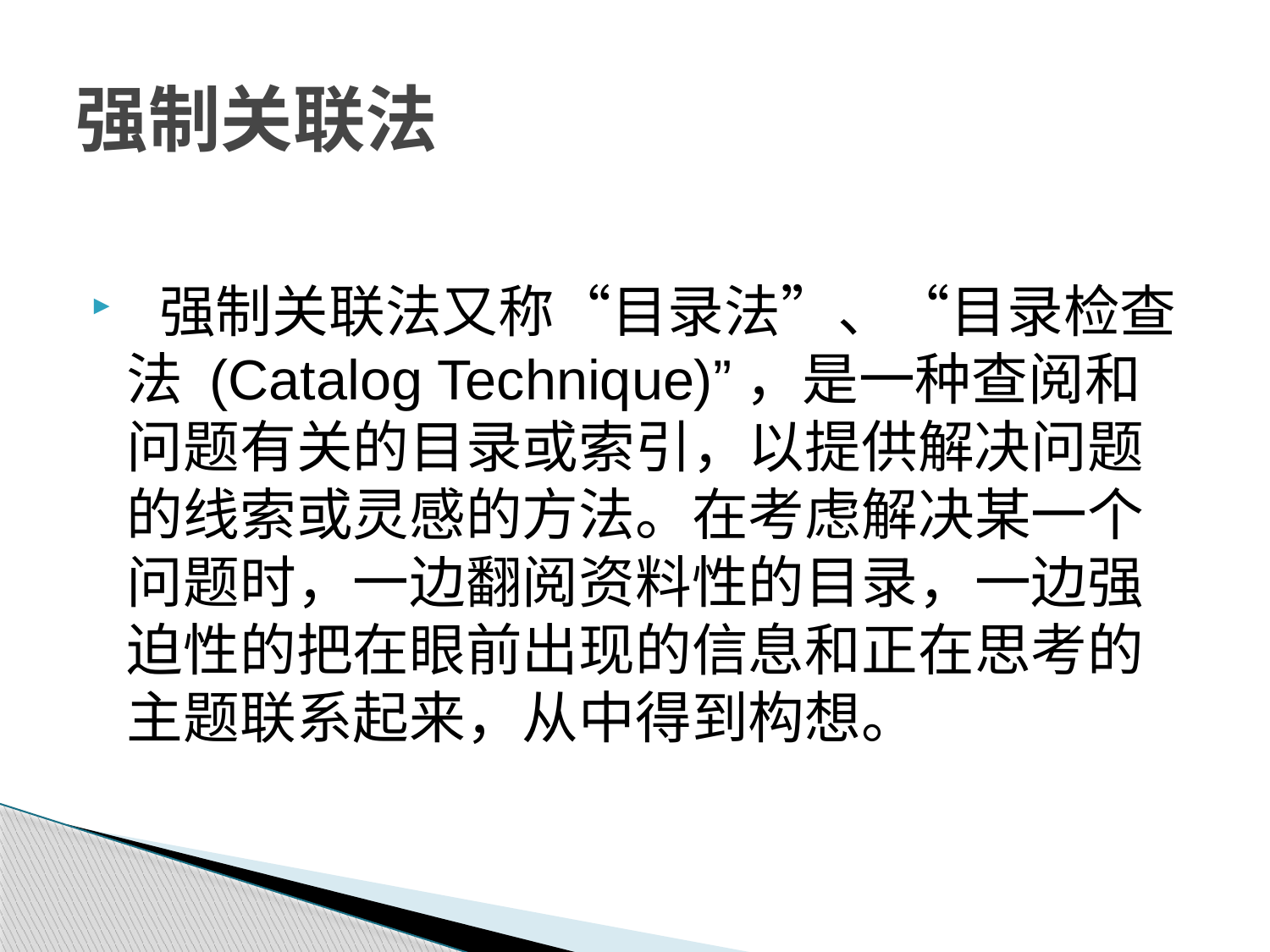

# 强制关联法

  强制关联法又称“目录法”、“目录检查法 (Catalog Technique)”，是一种查阅和问题有关的目录或索引，以提供解决问题的线索或灵感的方法。在考虑解决某一个问题时，一边翻阅资料性的目录，一边强迫性的把在眼前出现的信息和正在思考的主题联系起来，从中得到构想。